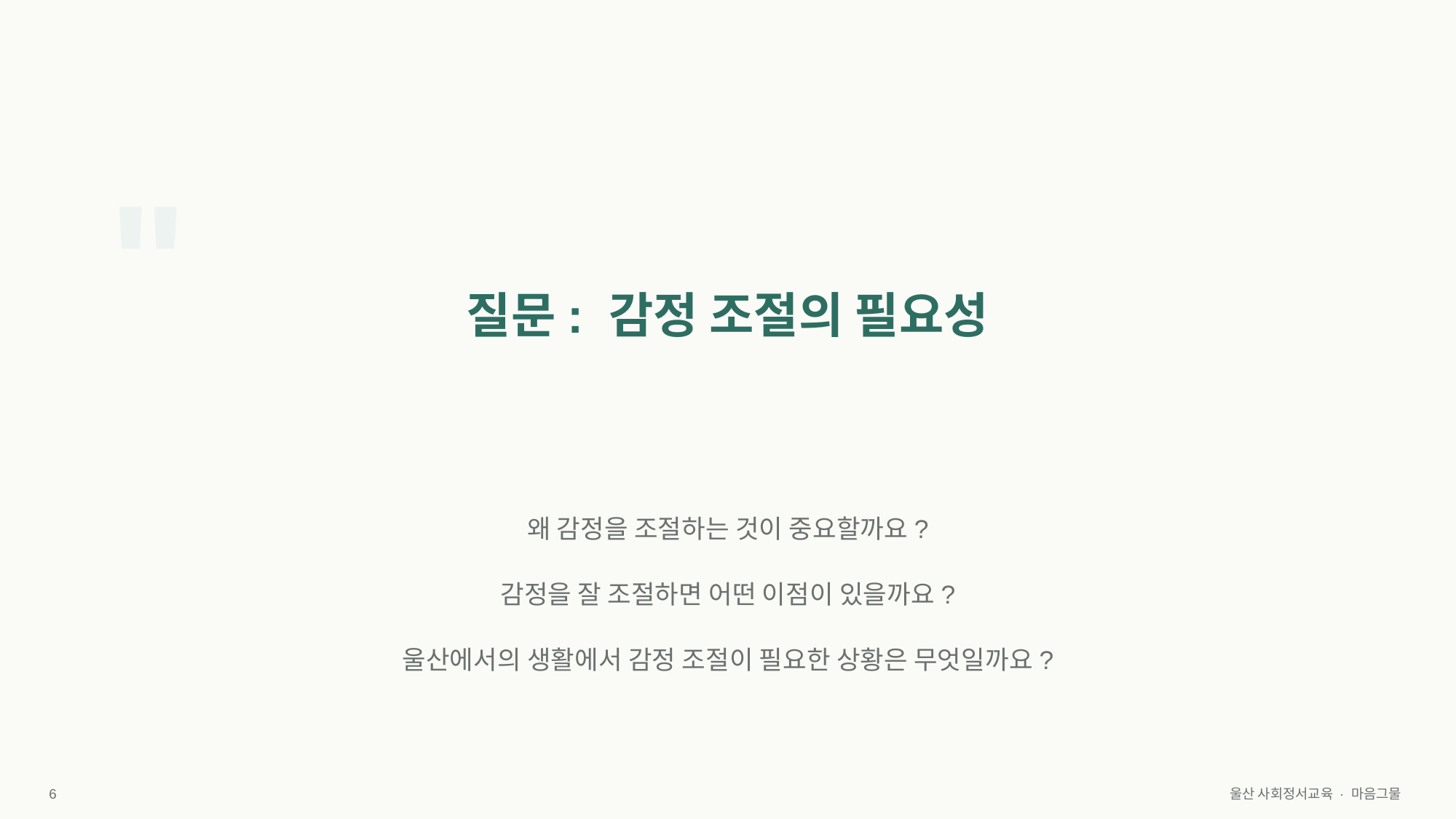

"
질문: 감정 조절의 필요성
왜 감정을 조절하는 것이 중요할까요?
감정을 잘 조절하면 어떤 이점이 있을까요?
울산에서의 생활에서 감정 조절이 필요한 상황은 무엇일까요?
6
울산 사회정서교육 · 마음그물